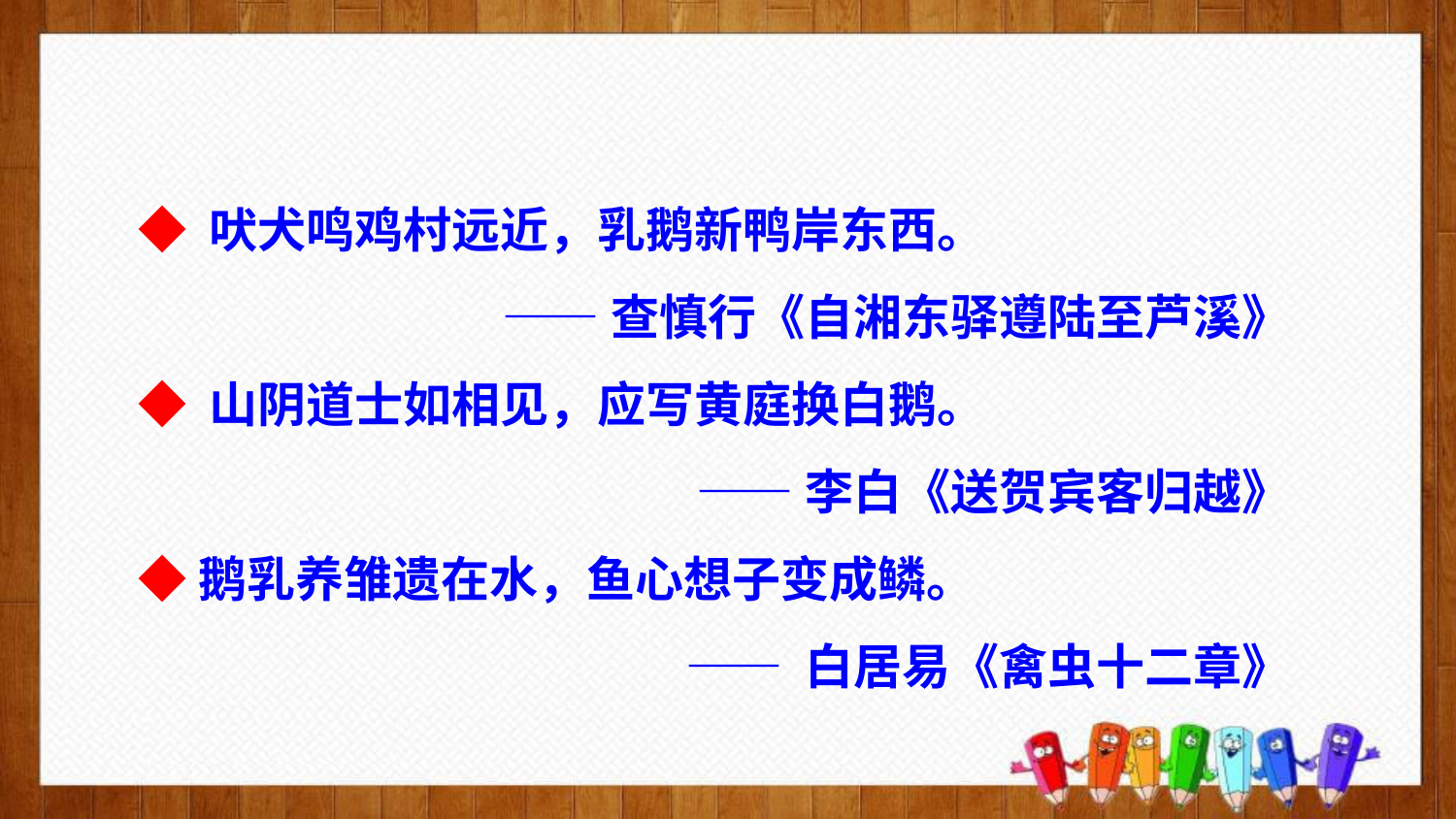

◆ 吠犬鸣鸡村远近，乳鹅新鸭岸东西。
                 ——查慎行《自湘东驿遵陆至芦溪》
◆ 山阴道士如相见，应写黄庭换白鹅。
                      ——李白《送贺宾客归越》
◆鹅乳养雏遗在水，鱼心想子变成鳞。
                    —— 白居易《禽虫十二章》